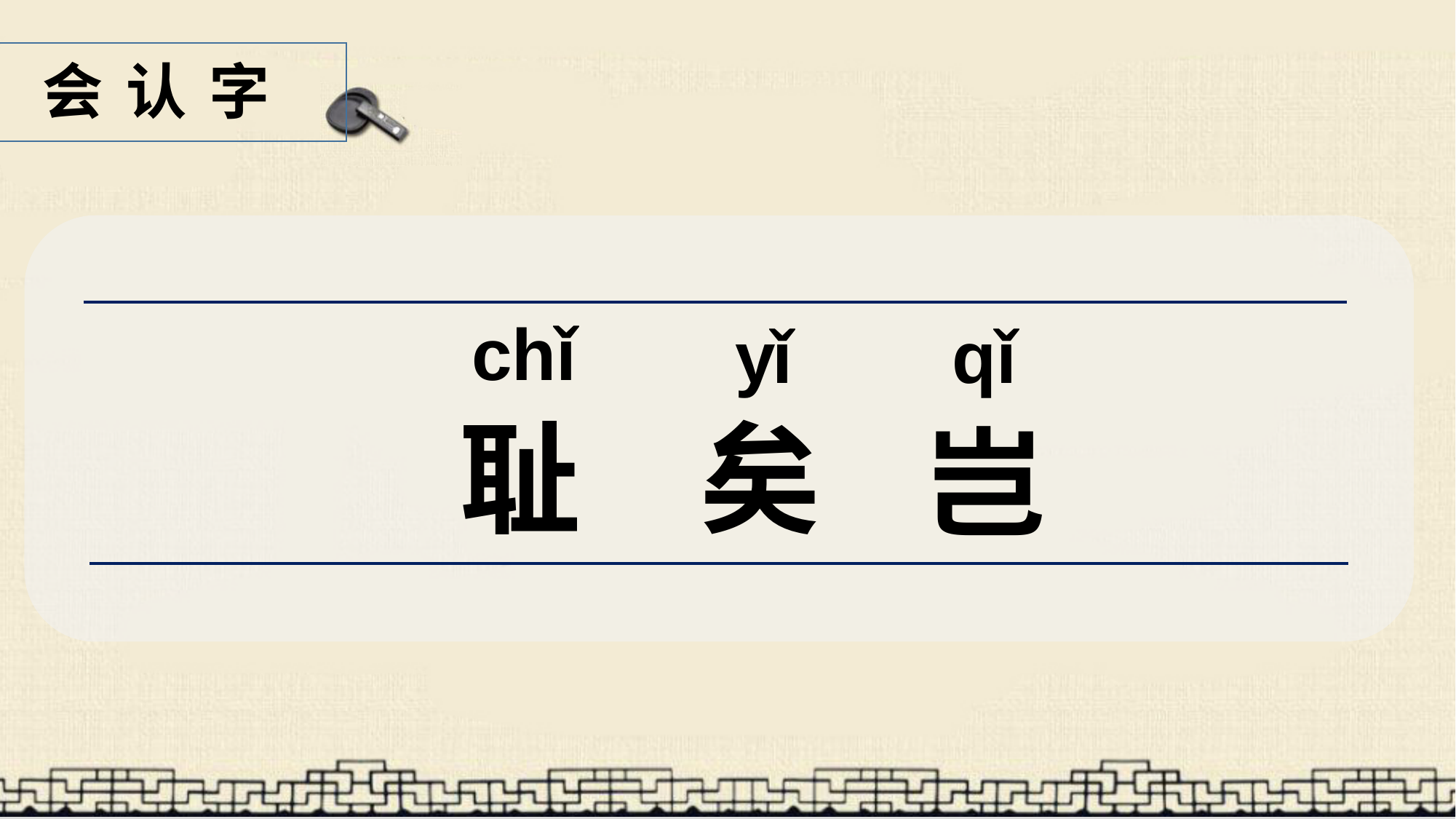

会 认 字

chǐ
yǐ
qǐ
耻
矣
岂